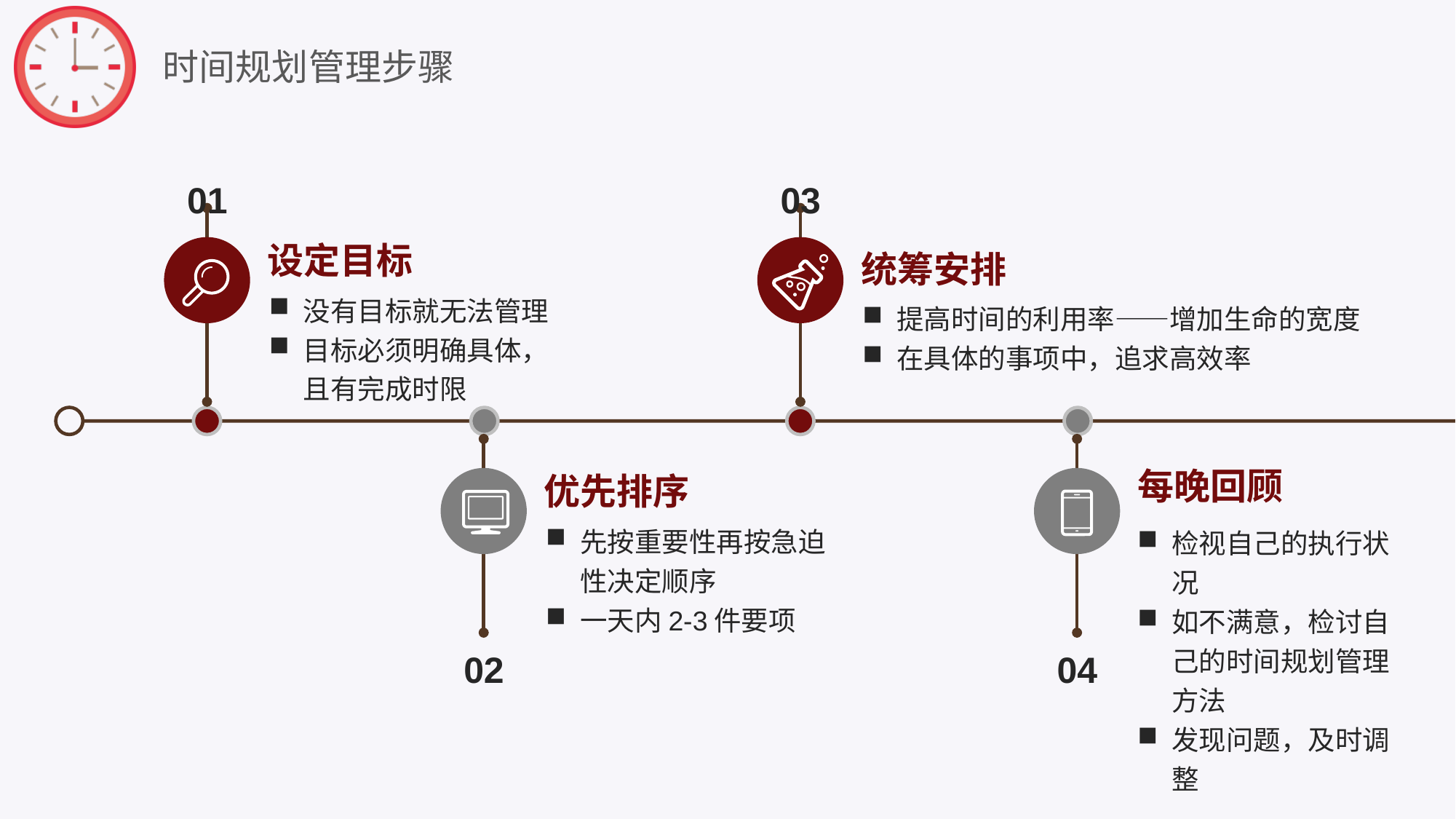

时间规划管理步骤
01
03
设定目标
统筹安排

没有目标就无法管理
目标必须明确具体，且有完成时限
提高时间的利用率——增加生命的宽度
在具体的事项中，追求高效率

每晚回顾
优先排序

先按重要性再按急迫性决定顺序
一天内2-3件要项
检视自己的执行状况
如不满意，检讨自己的时间规划管理方法
发现问题，及时调整
02
04